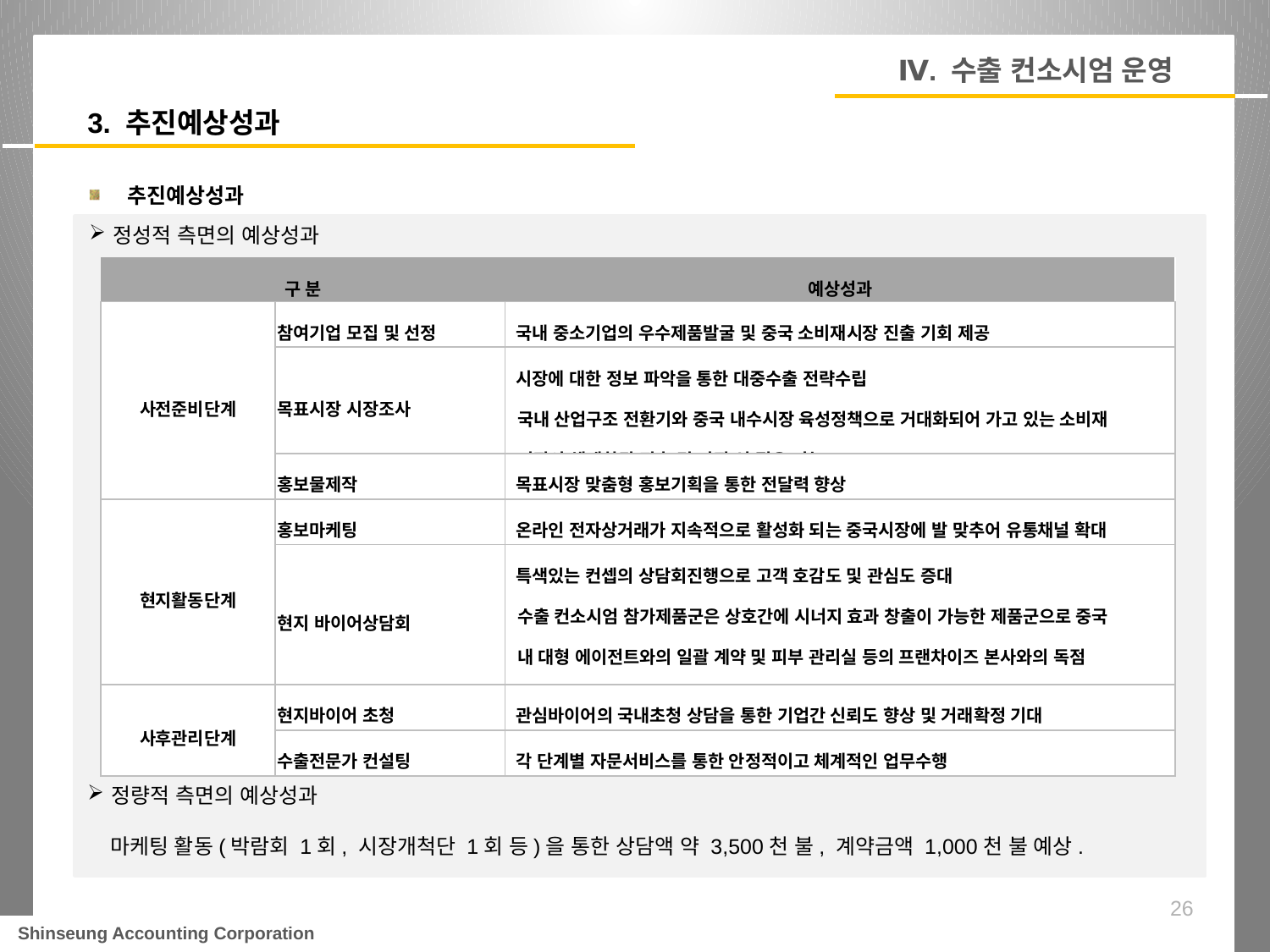

Ⅳ. 수출 컨소시엄 운영
3. 추진예상성과
추진예상성과
정성적 측면의 예상성과

| 구 분 |  | 예상성과 |
| --- | --- | --- |
| 사전준비단계 | 참여기업 모집 및 선정 | 국내 중소기업의 우수제품발굴 및 중국 소비재시장 진출 기회 제공 |
|  | 목표시장 시장조사 | 시장에 대한 정보 파악을 통한 대중수출 전략수립 국내 산업구조 전환기와 중국 내수시장 육성정책으로 거대화되어 가고 있는 소비재 시장의 체계화된 진출 및 시장 선 점유 가능 |
|  | 홍보물제작 | 목표시장 맞춤형 홍보기획을 통한 전달력 향상 |
| 현지활동단계 | 홍보마케팅 | 온라인 전자상거래가 지속적으로 활성화 되는 중국시장에 발 맞추어 유통채널 확대 |
|  | 현지 바이어상담회 | 특색있는 컨셉의 상담회진행으로 고객 호감도 및 관심도 증대 수출 컨소시엄 참가제품군은 상호간에 시너지 효과 창출이 가능한 제품군으로 중국 내 대형 에이전트와의 일괄 계약 및 피부 관리실 등의 프랜차이즈 본사와의 독점 공급계약 체결이 가능 |
| 사후관리단계 | 현지바이어 초청 | 관심바이어의 국내초청 상담을 통한 기업간 신뢰도 향상 및 거래확정 기대 |
|  | 수출전문가 컨설팅 | 각 단계별 자문서비스를 통한 안정적이고 체계적인 업무수행 |
정량적 측면의 예상성과

   마케팅 활동(박람회 1회, 시장개척단 1회 등)을 통한 상담액 약 3,500천 불, 계약금액 1,000천 불 예상.
26